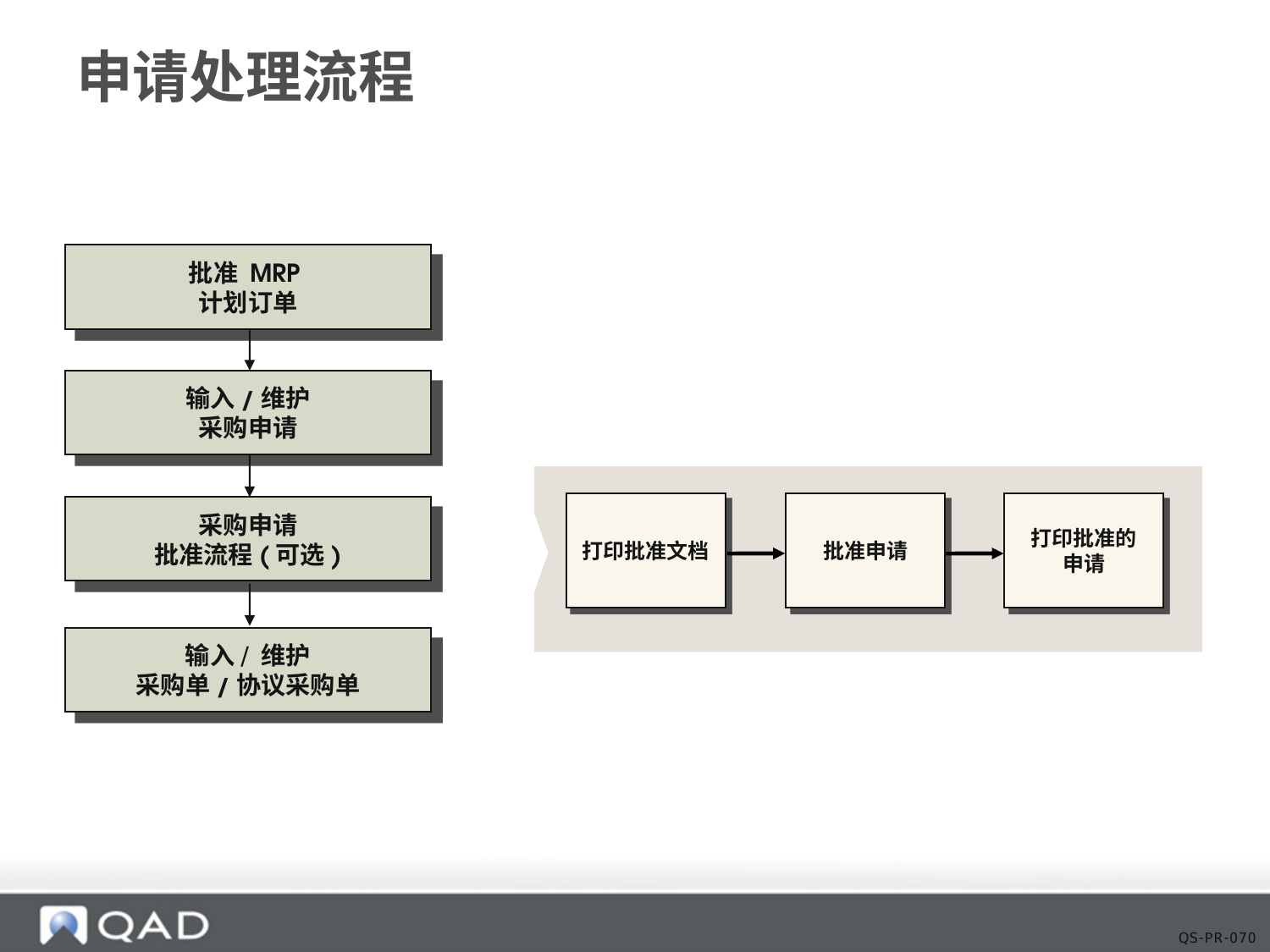

# 申请处理流程
批准 MRP
计划订单

输入/维护
采购申请

采购申请
批准流程(可选)

输入/维护
采购单/协议采购单

打印批准文档
批准申请
打印批准的
申请

QS-PR-070